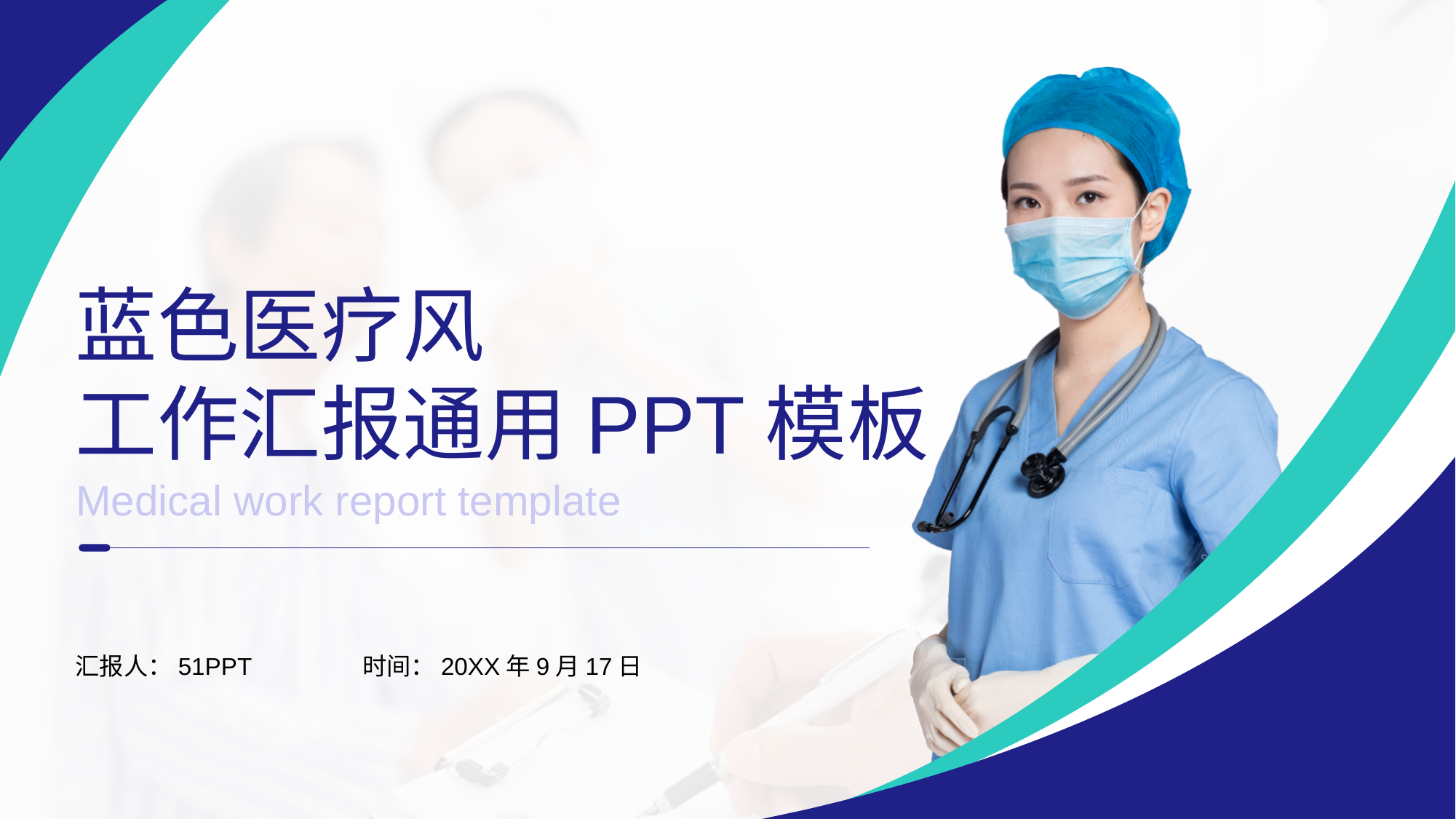

蓝色医疗风
工作汇报通用PPT模板
Medical work report template
汇报人：51PPT
时间：20XX年9月17日